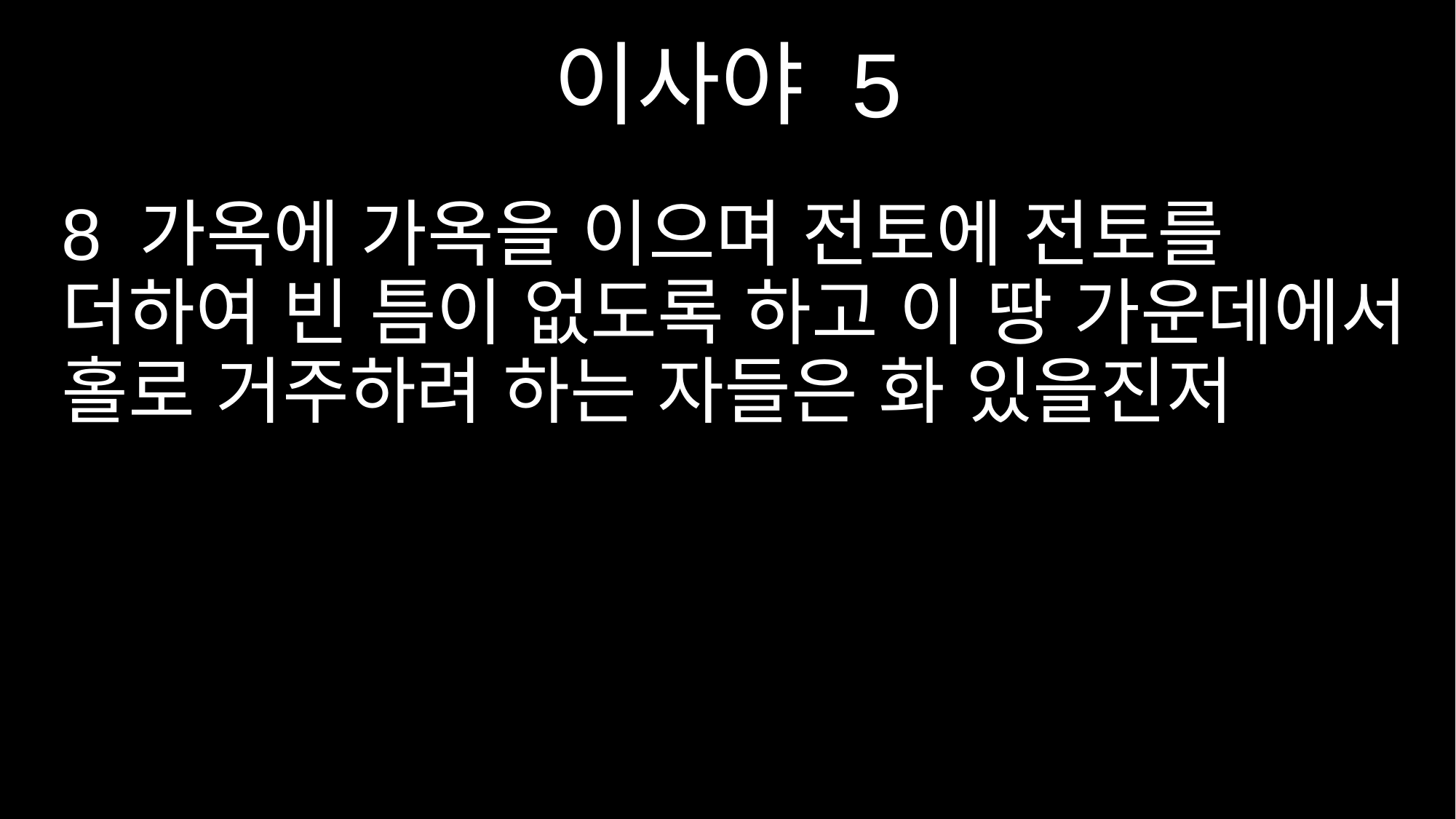

이사야 5
8 가옥에 가옥을 이으며 전토에 전토를 더하여 빈 틈이 없도록 하고 이 땅 가운데에서 홀로 거주하려 하는 자들은 화 있을진저